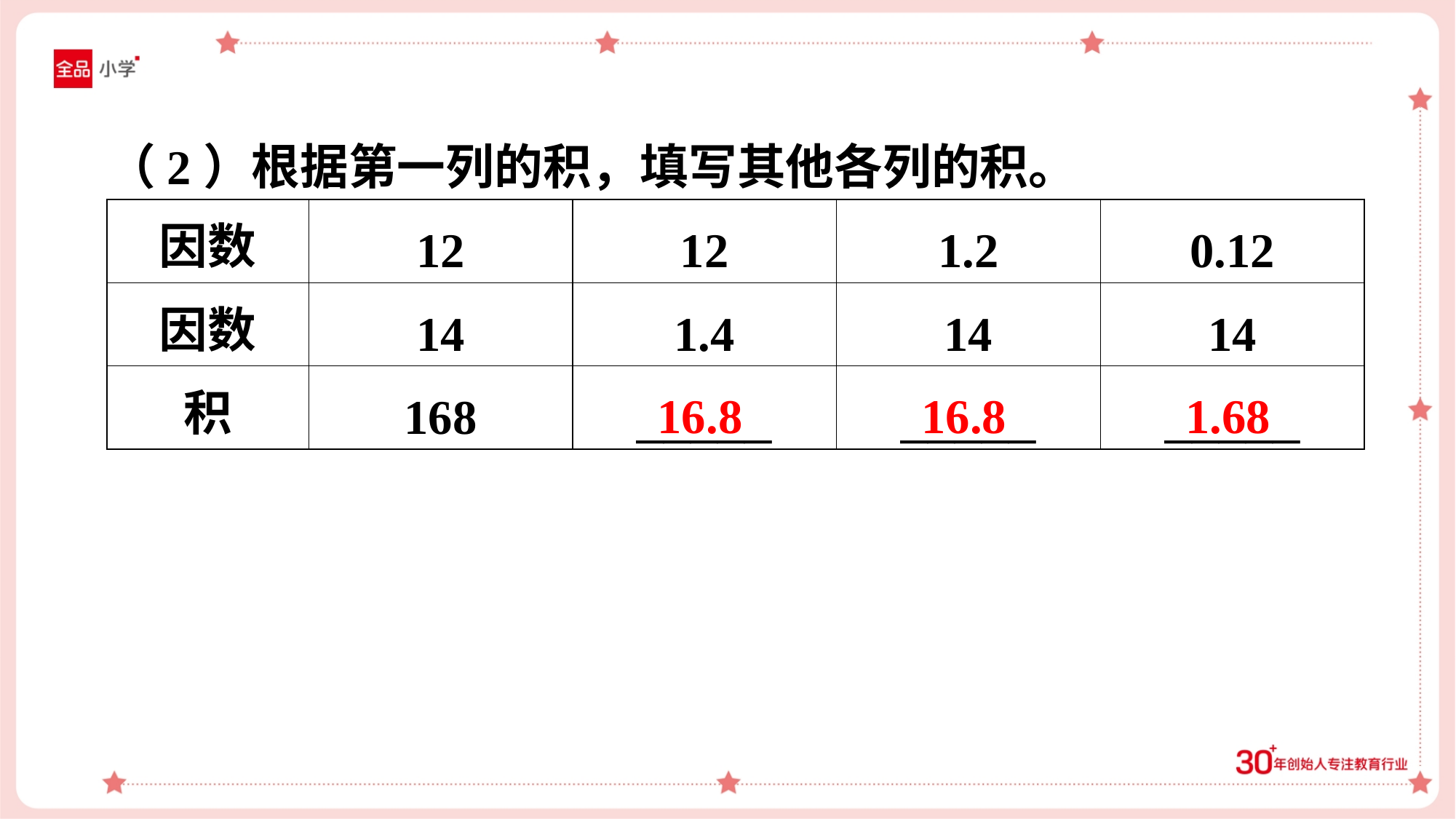

（2）根据第一列的积，填写其他各列的积。
| 因数 | 12 | 12 | 1.2 | 0.12 |
| --- | --- | --- | --- | --- |
| 因数 | 14 | 1.4 | 14 | 14 |
| 积 | 168 | \_\_\_\_\_ | \_\_\_\_\_ | \_\_\_\_\_ |
16.8
16.8
1.68